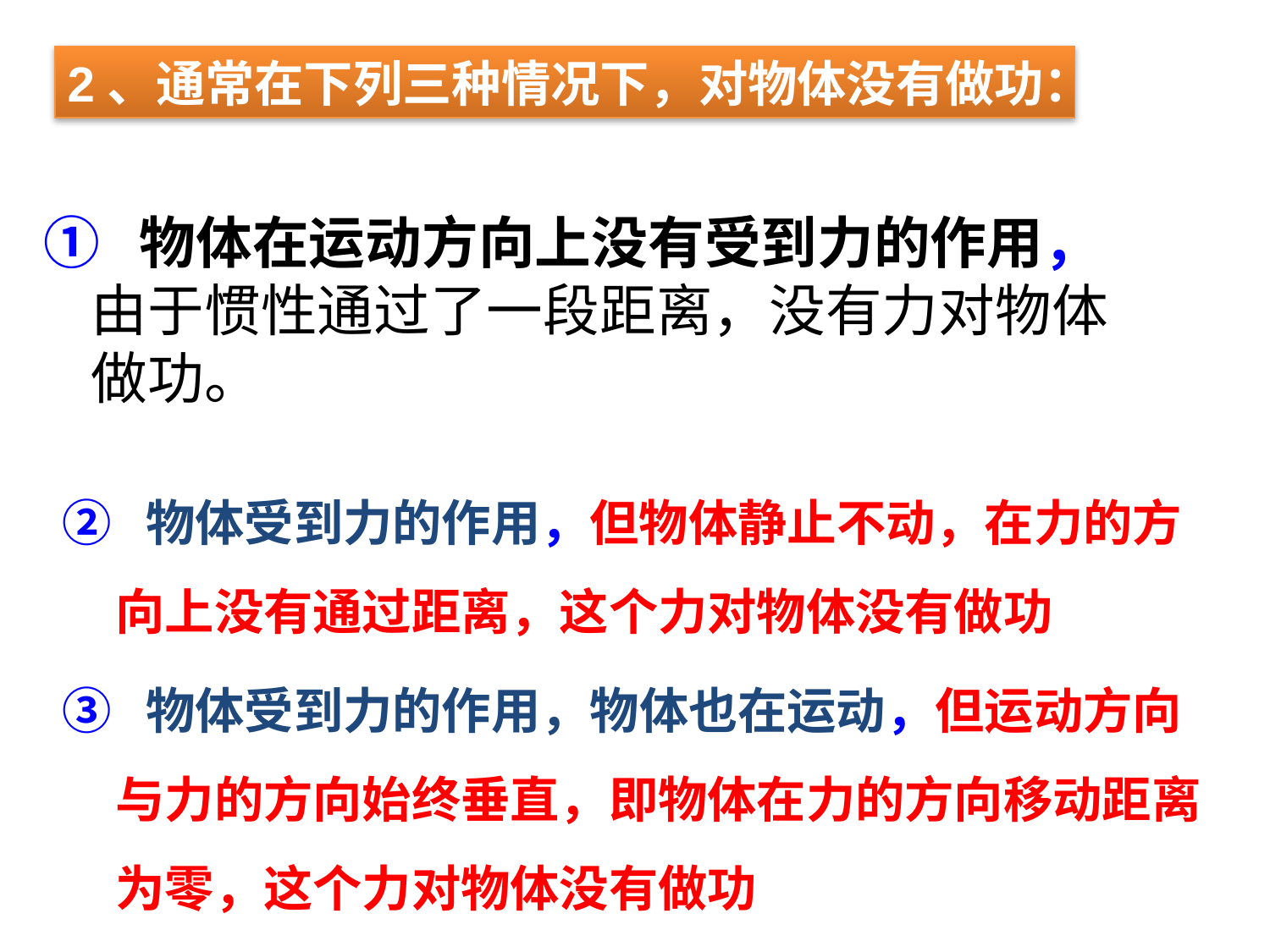

2、通常在下列三种情况下，对物体没有做功：
①  物体在运动方向上没有受到力的作用，由于惯性通过了一段距离，没有力对物体做功。

②  物体受到力的作用，但物体静止不动，在力的方向上没有通过距离，这个力对物体没有做功
③  物体受到力的作用，物体也在运动，但运动方向与力的方向始终垂直，即物体在力的方向移动距离为零，这个力对物体没有做功